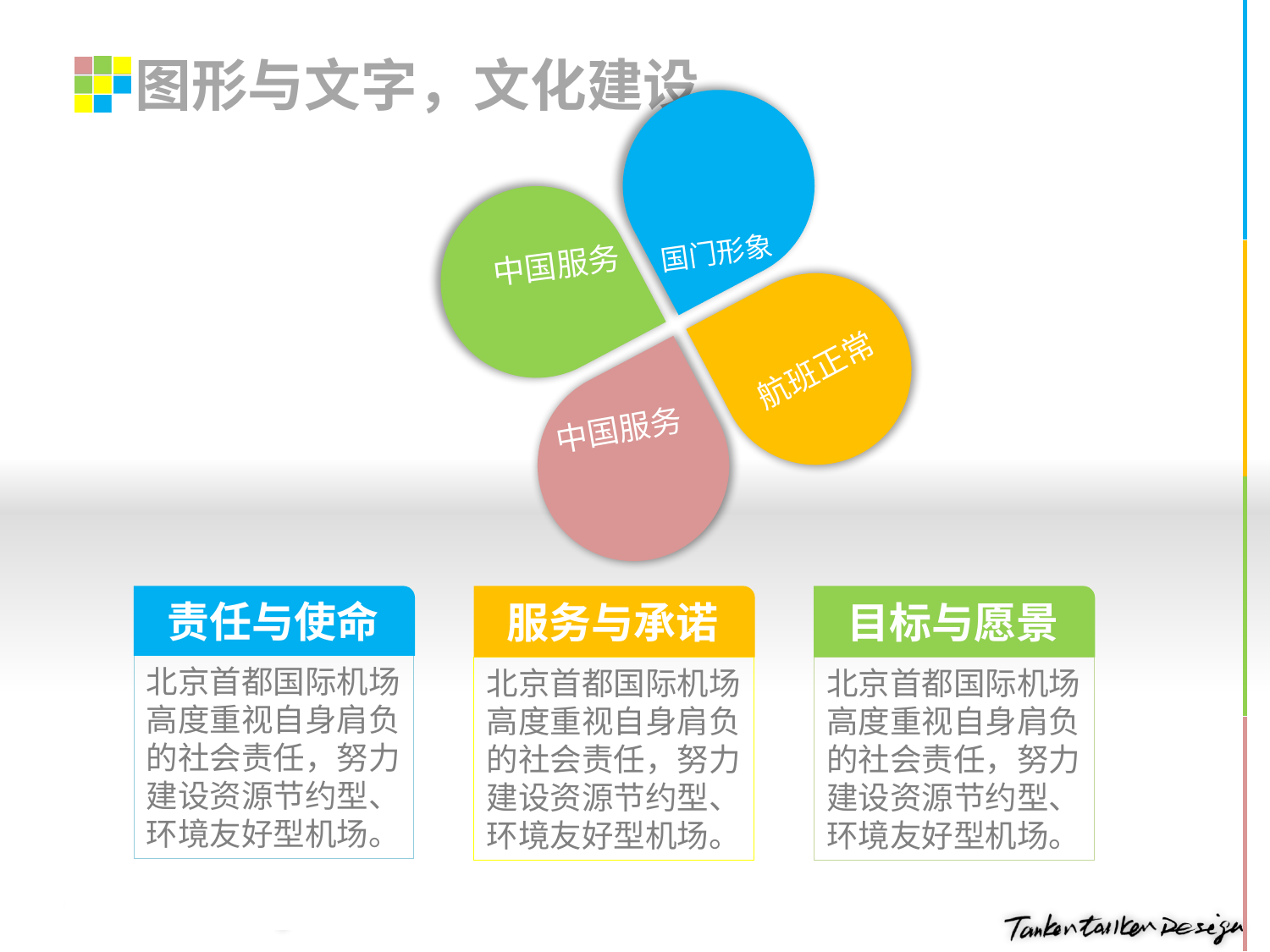

# 图形与文字，文化建设

航班正常
国门形象
中国服务
中国服务

责任与使命
北京首都国际机场高度重视自身肩负的社会责任，努力建设资源节约型、环境友好型机场。
服务与承诺
北京首都国际机场高度重视自身肩负的社会责任，努力建设资源节约型、环境友好型机场。
目标与愿景
北京首都国际机场高度重视自身肩负的社会责任，努力建设资源节约型、环境友好型机场。